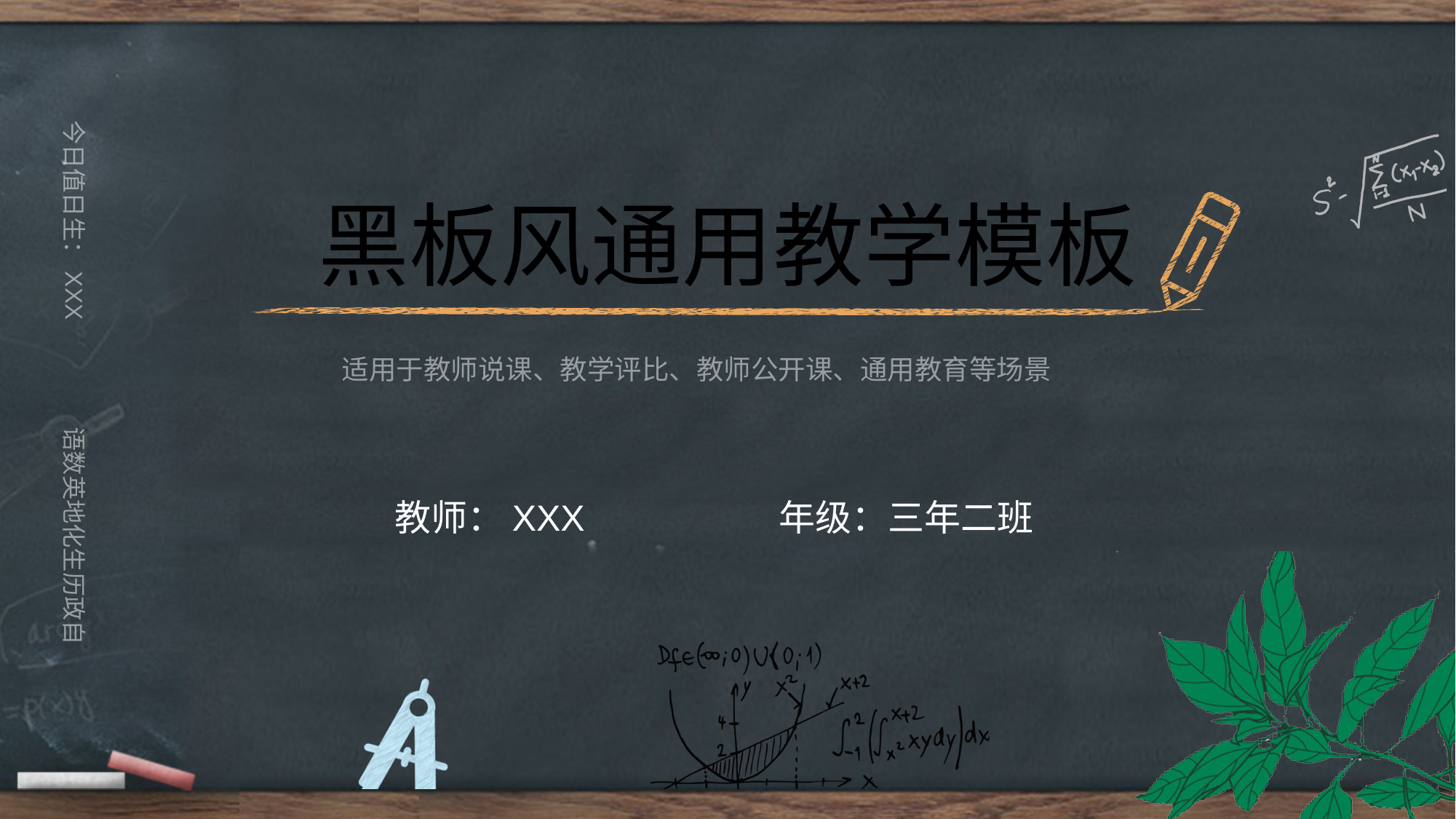

今日值日生：XXX
黑板风通用教学模板

适用于教师说课、教学评比、教师公开课、通用教育等场景
语数英地化生历政自
教师：XXX
年级：三年二班